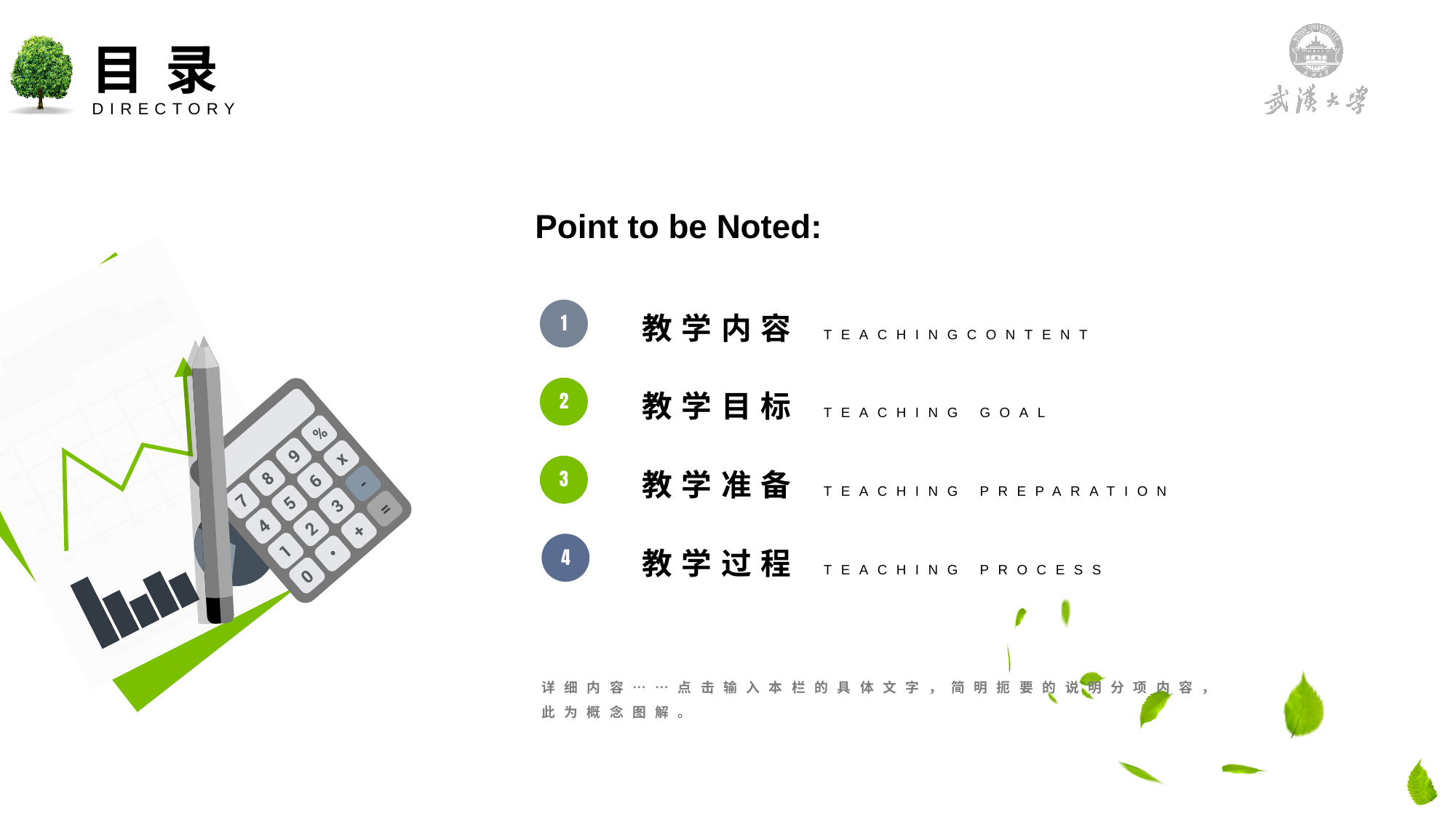

目 录
DIRECTORY
Point to be Noted:

教学内容 TEACHINGCONTENT

1
教学目标 TEACHING GOAL

2
教学准备 TEACHING PREPARATION

3
教学过程 TEACHING PROCESS

4
详细内容……点击输入本栏的具体文字，简明扼要的说明分项内容，此为概念图解。